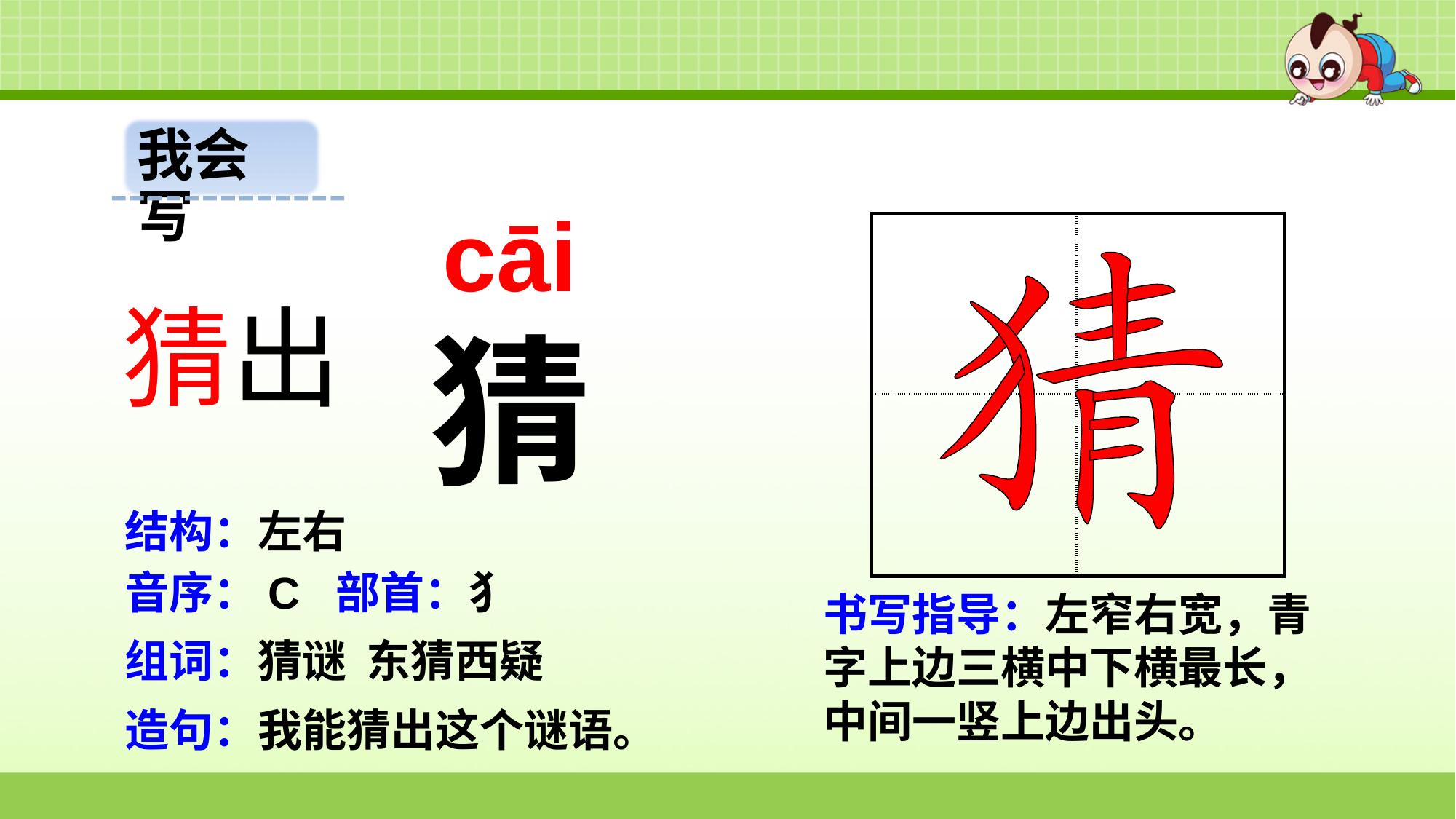

我会写

cāi
|  |  |
| --- | --- |
|  |  |

猜出

猜

结构：左右
音序：C  部首：犭
书写指导：左窄右宽，青字上边三横中下横最长，中间一竖上边出头。
组词：猜谜  东猜西疑
造句：我能猜出这个谜语。